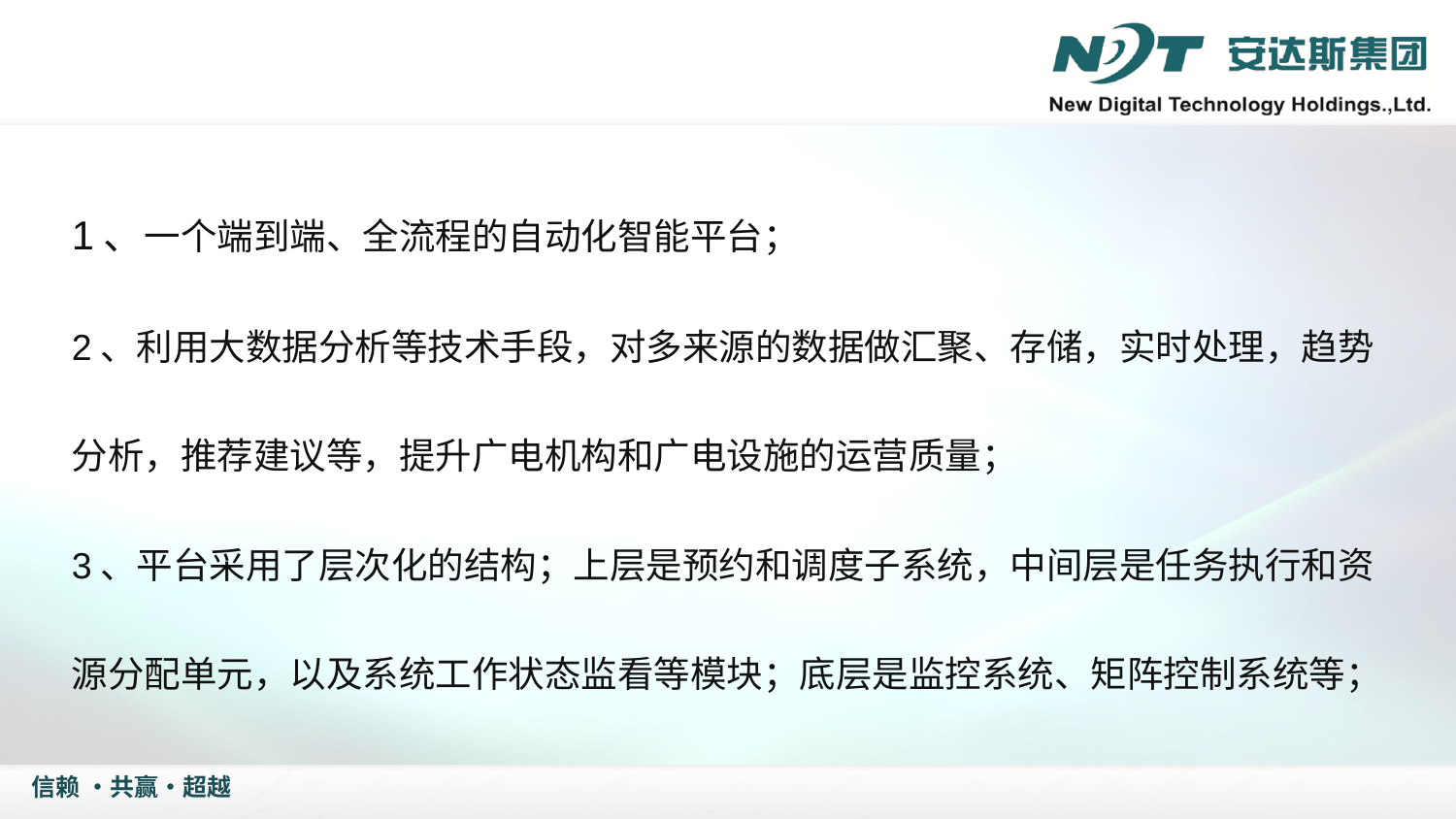

1、一个端到端、全流程的自动化智能平台；
2、利用大数据分析等技术手段，对多来源的数据做汇聚、存储，实时处理，趋势分析，推荐建议等，提升广电机构和广电设施的运营质量；
3、平台采用了层次化的结构；上层是预约和调度子系统，中间层是任务执行和资源分配单元，以及系统工作状态监看等模块；底层是监控系统、矩阵控制系统等；